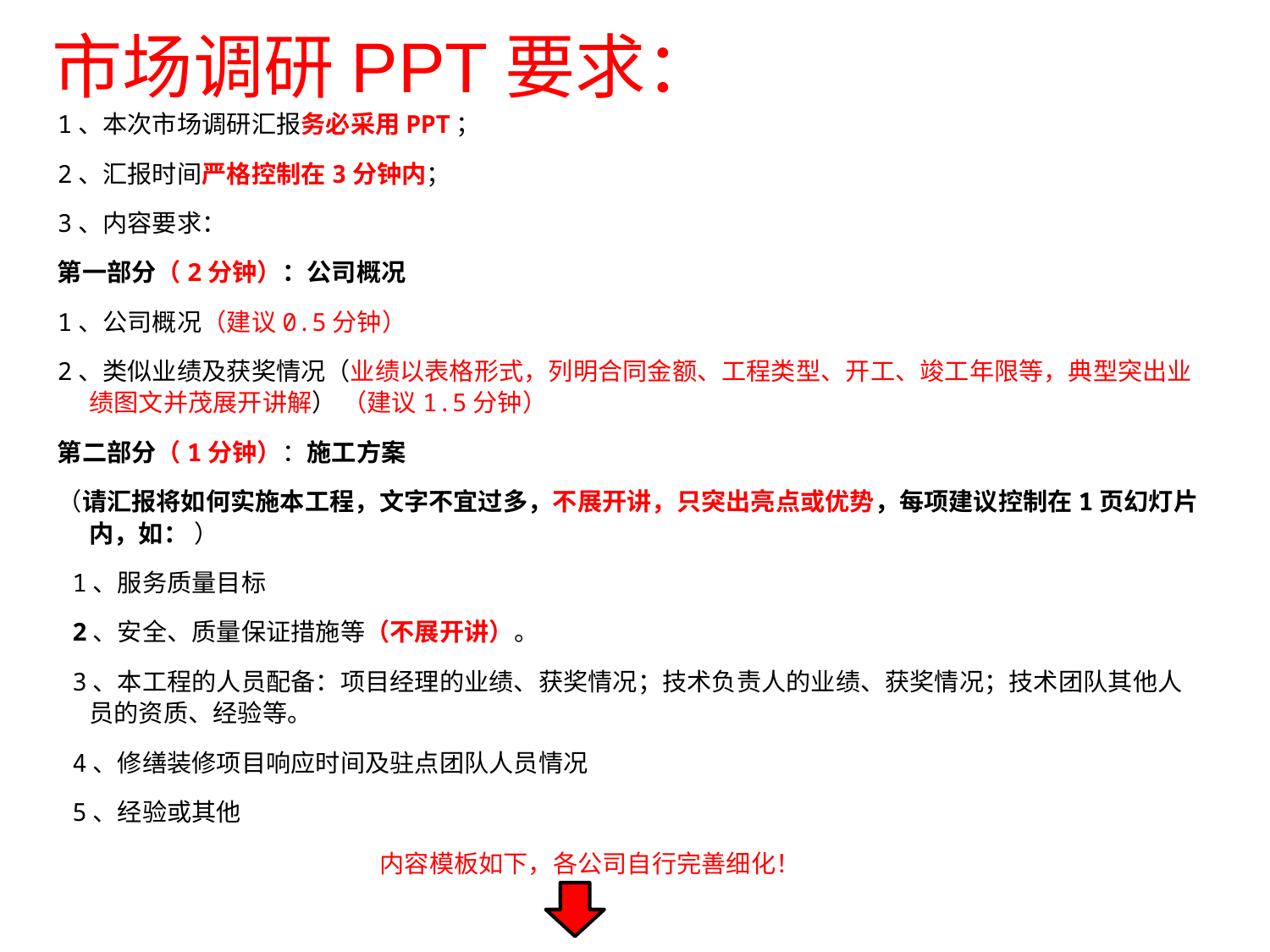

市场调研PPT要求：
1、本次市场调研汇报务必采用PPT；
2、汇报时间严格控制在3分钟内；
3、内容要求：
第一部分（2分钟）：公司概况
1、公司概况（建议0.5分钟）
2、类似业绩及获奖情况（业绩以表格形式，列明合同金额、工程类型、开工、竣工年限等，典型突出业绩图文并茂展开讲解） （建议1.5分钟）
第二部分（1分钟）：施工方案
（请汇报将如何实施本工程，文字不宜过多，不展开讲，只突出亮点或优势，每项建议控制在1页幻灯片内，如： ）
 1、服务质量目标
 2、安全、质量保证措施等（不展开讲）。
 3、本工程的人员配备：项目经理的业绩、获奖情况；技术负责人的业绩、获奖情况；技术团队其他人员的资质、经验等。
 4、修缮装修项目响应时间及驻点团队人员情况
 5、经验或其他

内容模板如下，各公司自行完善细化！